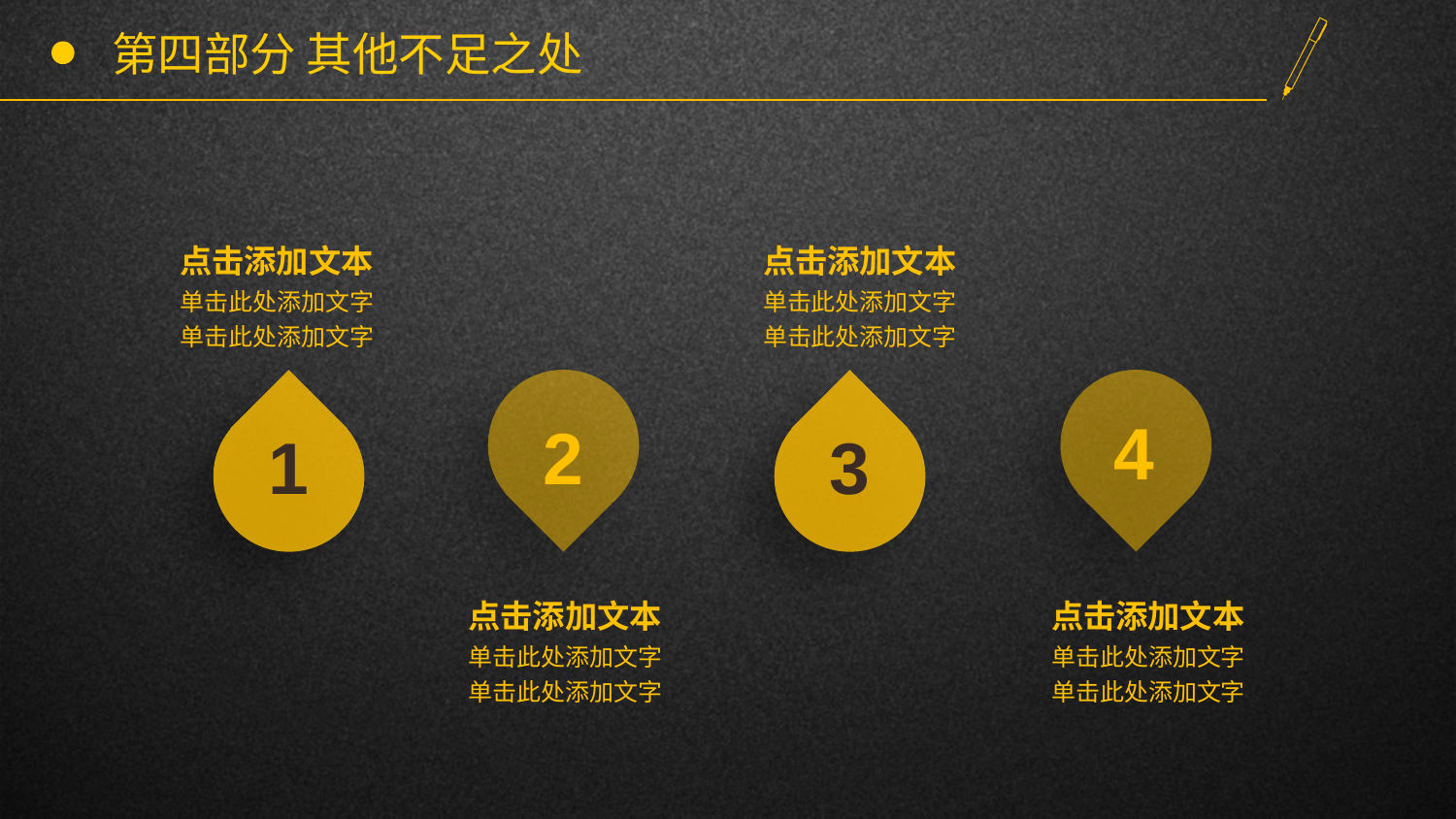

# 第四部分 其他不足之处
点击添加文本
点击添加文本
单击此处添加文字
单击此处添加文字
单击此处添加文字
单击此处添加文字

4
2
1
3
点击添加文本
点击添加文本
单击此处添加文字
单击此处添加文字
单击此处添加文字
单击此处添加文字